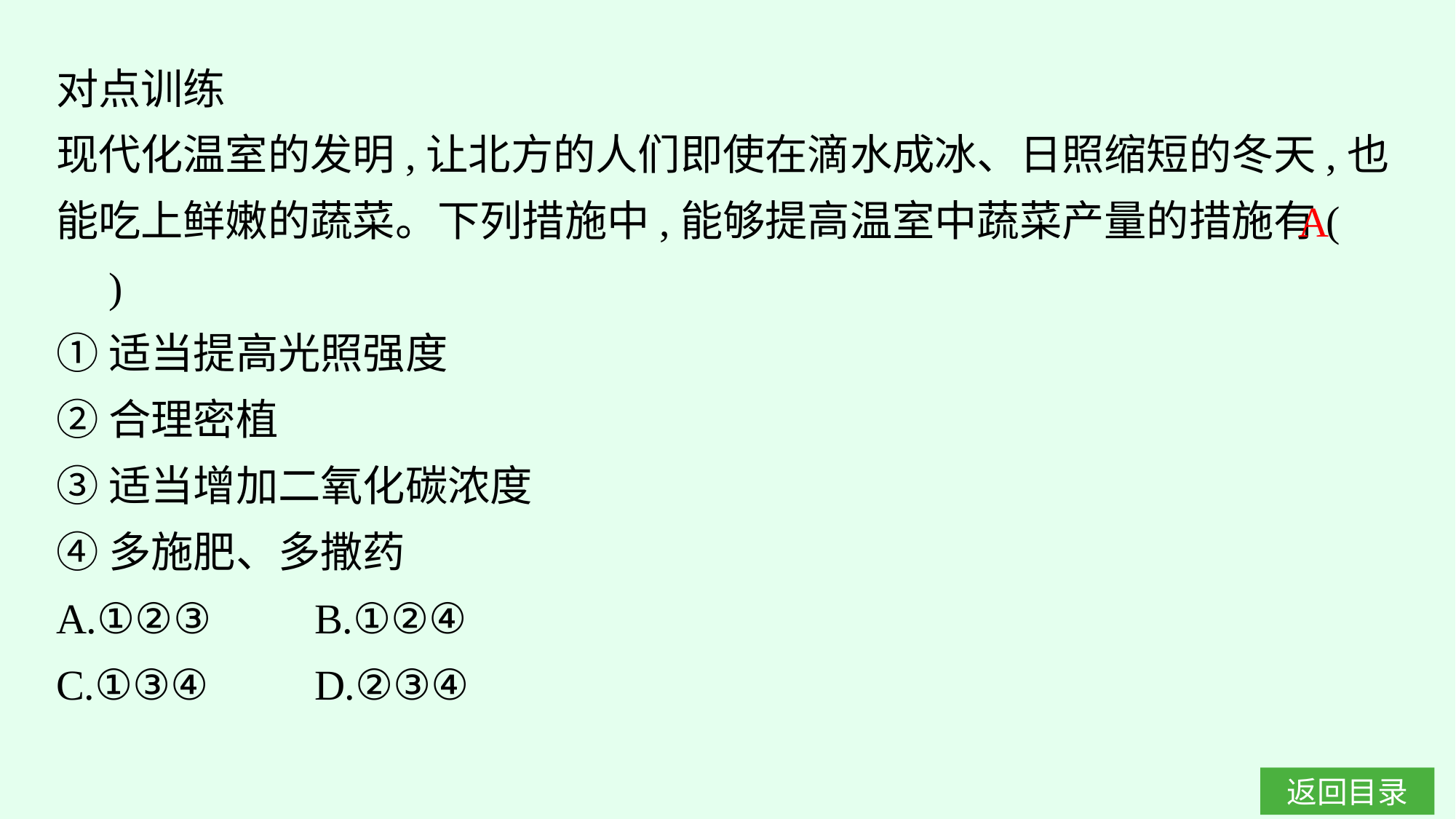

对点训练
现代化温室的发明,让北方的人们即使在滴水成冰、日照缩短的冬天,也能吃上鲜嫩的蔬菜。下列措施中,能够提高温室中蔬菜产量的措施有(　　)
①适当提高光照强度
②合理密植
③适当增加二氧化碳浓度
④多施肥、多撒药
A.①②③	B.①②④
C.①③④	D.②③④
A